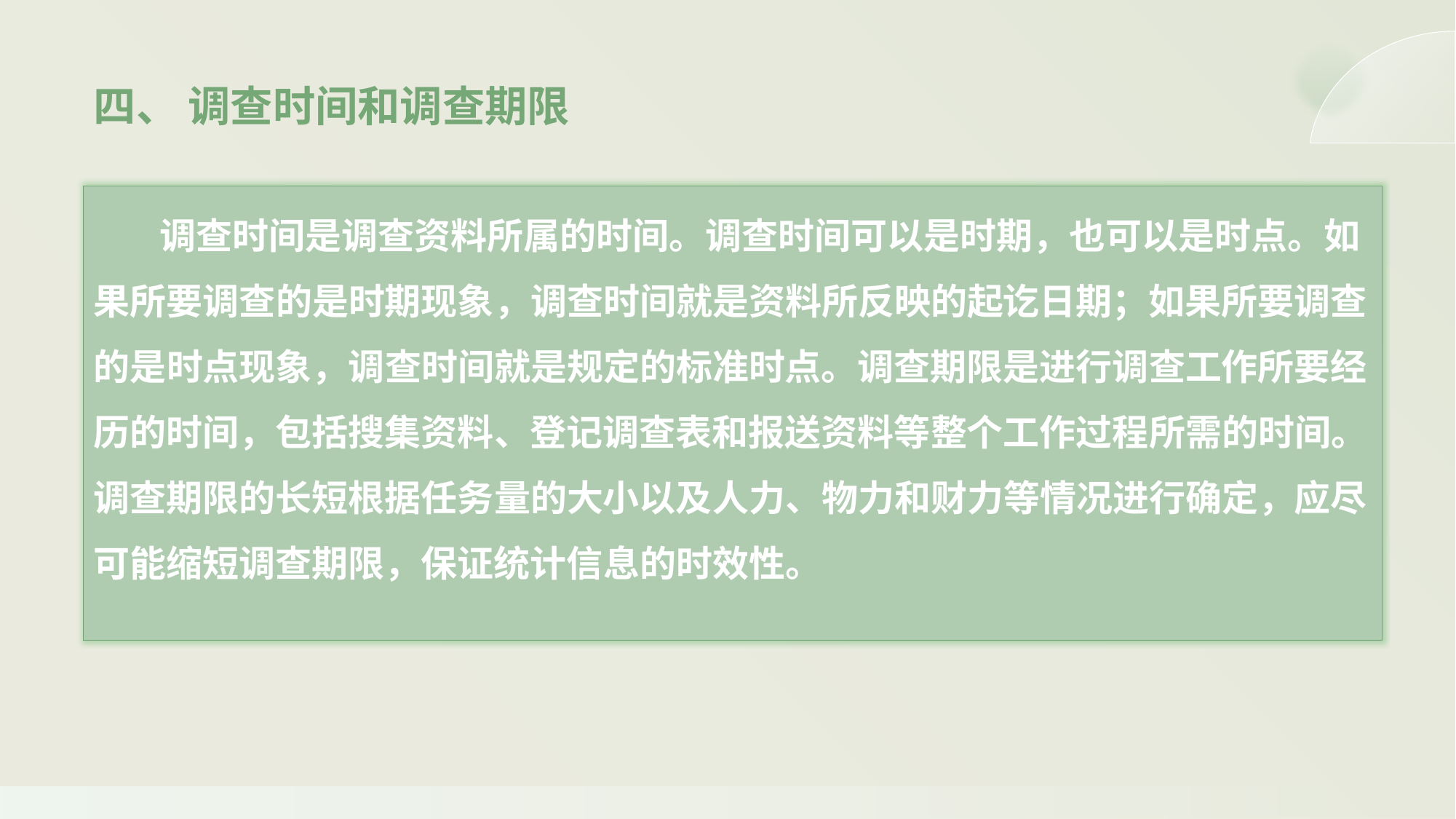

四、 调查时间和调查期限
       调查时间是调查资料所属的时间。调查时间可以是时期，也可以是时点。如果所要调查的是时期现象，调查时间就是资料所反映的起讫日期；如果所要调查的是时点现象，调查时间就是规定的标准时点。调查期限是进行调查工作所要经历的时间，包括搜集资料、登记调查表和报送资料等整个工作过程所需的时间。调查期限的长短根据任务量的大小以及人力、物力和财力等情况进行确定，应尽可能缩短调查期限，保证统计信息的时效性。